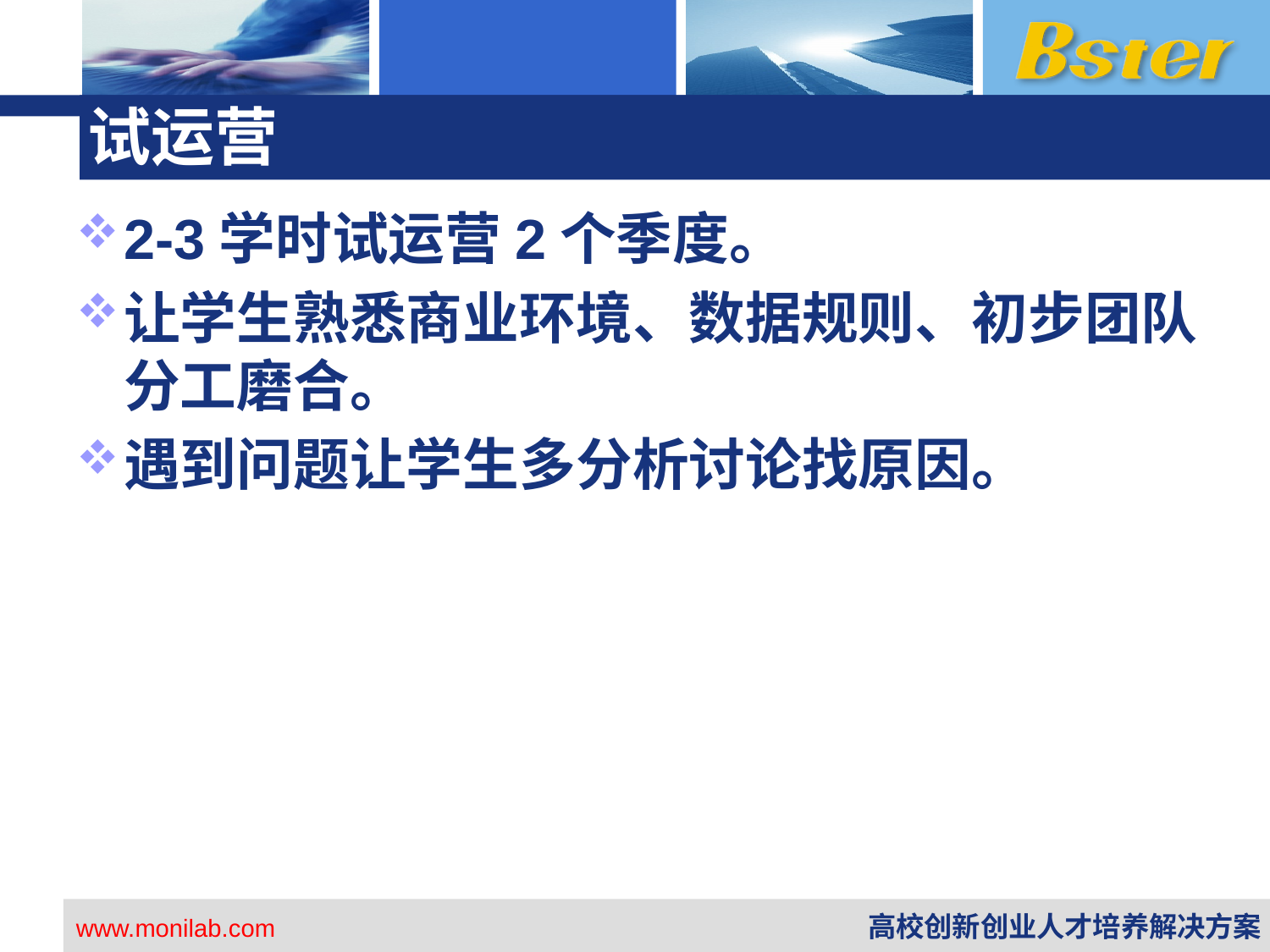

# 试运营
2-3学时试运营2个季度。
让学生熟悉商业环境、数据规则、初步团队分工磨合。
遇到问题让学生多分析讨论找原因。